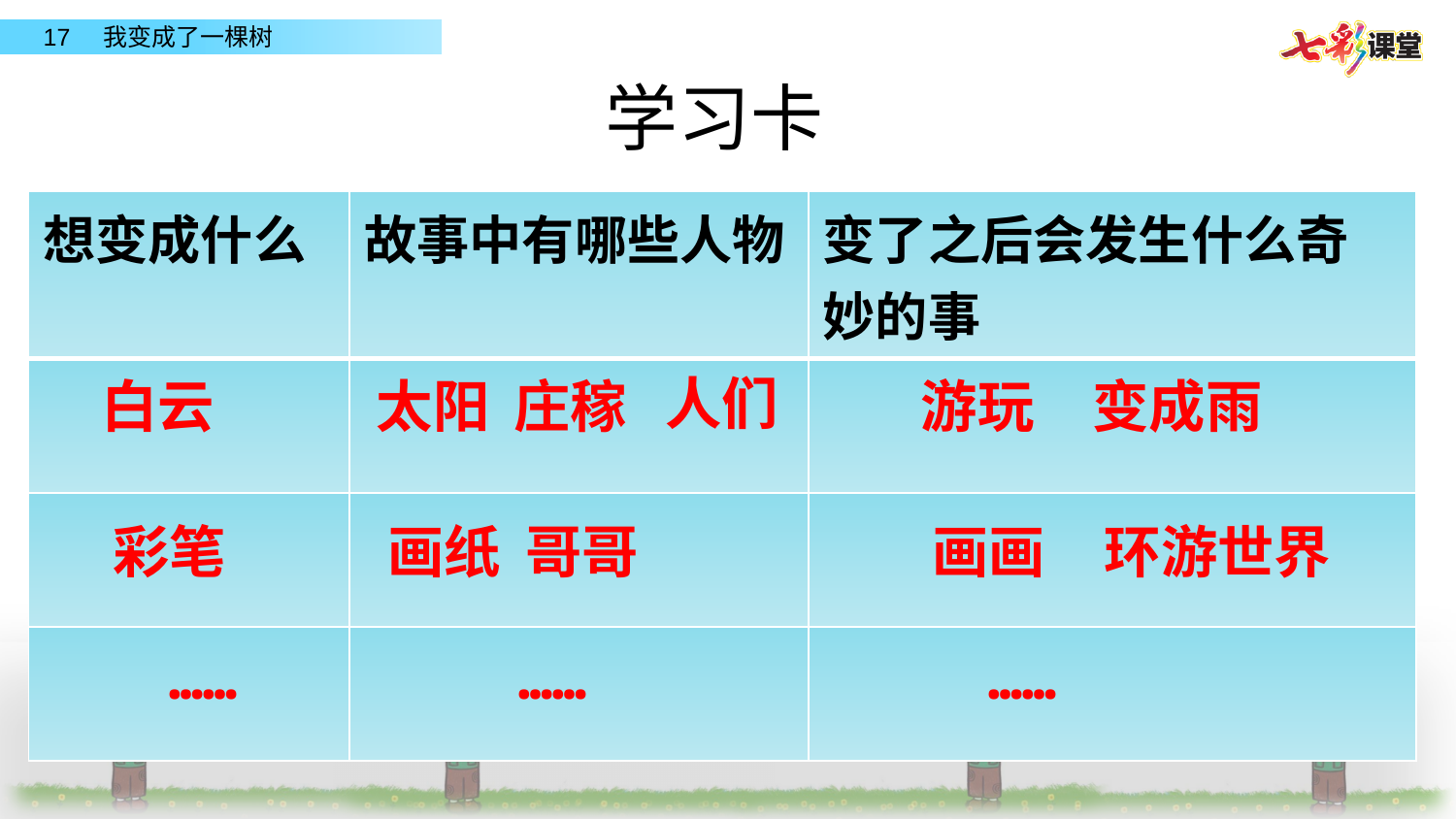

学习卡
| 想变成什么 | 故事中有哪些人物 | 变了之后会发生什么奇妙的事 |
| --- | --- | --- |
|  |  |  |
|  |  |  |
|  |  |  |
人们
白云
太阳
庄稼
游玩
变成雨
彩笔
画纸
哥哥
画画
环游世界
……
……
……